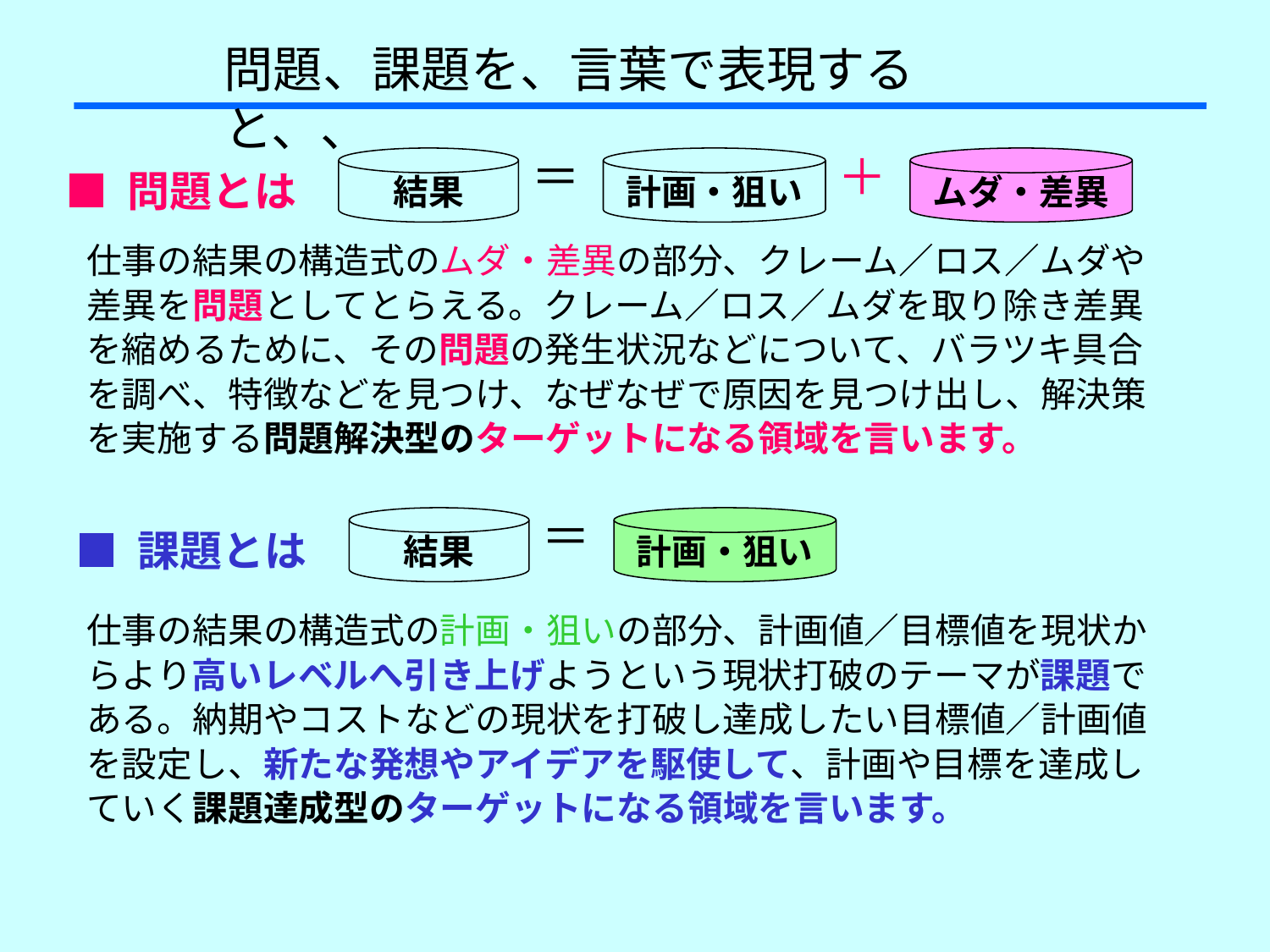

問題、課題を、言葉で表現すると、、

＝
＋
ムダ・差異
結果
計画・狙い
■ 問題とは
仕事の結果の構造式のムダ・差異の部分、クレーム／ロス／ムダや差異を問題としてとらえる。クレーム／ロス／ムダを取り除き差異を縮めるために、その問題の発生状況などについて、バラツキ具合を調べ、特徴などを見つけ、なぜなぜで原因を見つけ出し、解決策を実施する問題解決型のターゲットになる領域を言います。

ムダ・差異
＝
＋
結果
計画・狙い
■ 課題とは
仕事の結果の構造式の計画・狙いの部分、計画値／目標値を現状からより高いレベルへ引き上げようという現状打破のテーマが課題である。納期やコストなどの現状を打破し達成したい目標値／計画値を設定し、新たな発想やアイデアを駆使して、計画や目標を達成していく課題達成型のターゲットになる領域を言います。